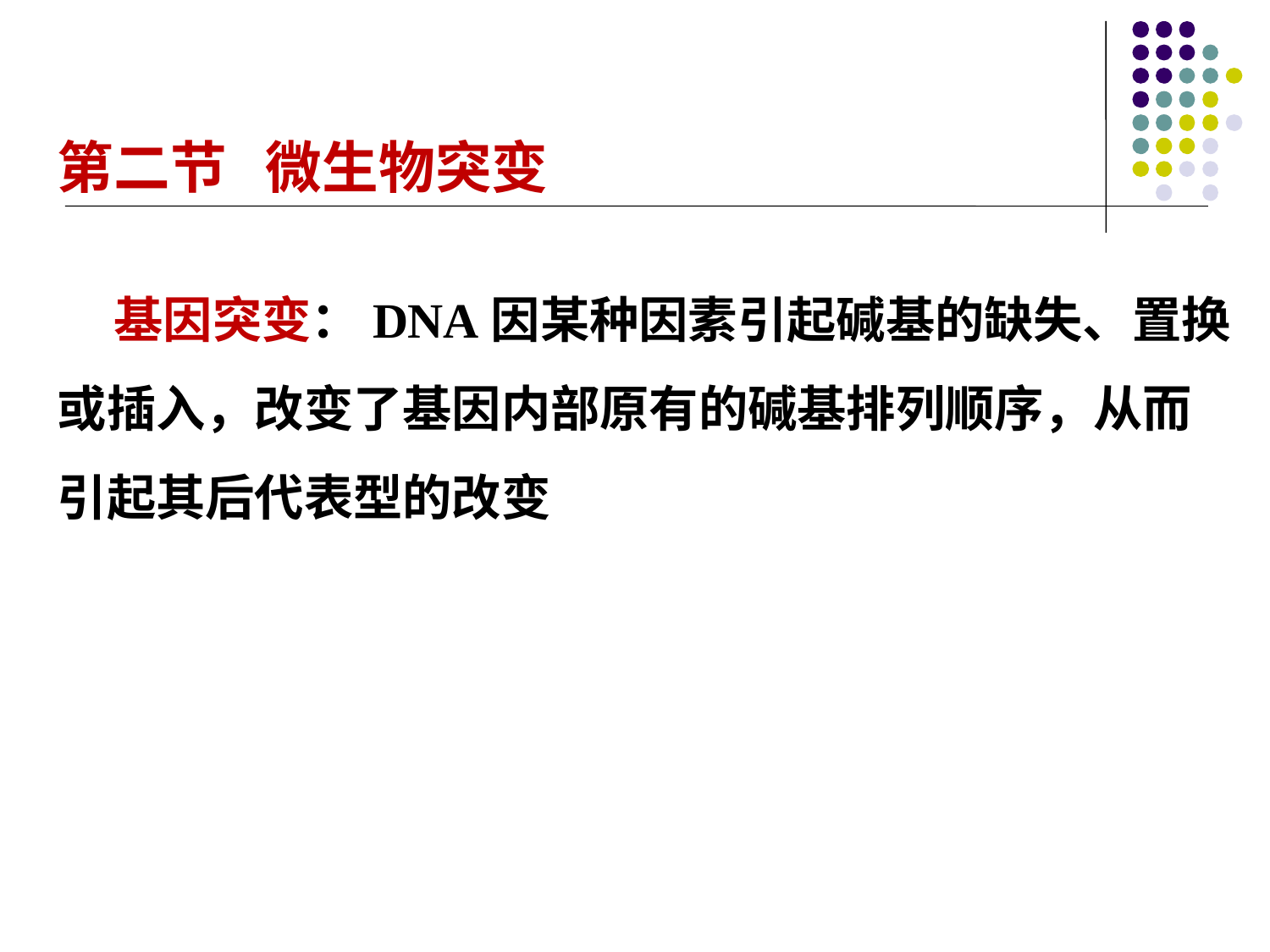

第二节   微生物突变

    基因突变：DNA因某种因素引起碱基的缺失、置换或插入，改变了基因内部原有的碱基排列顺序，从而引起其后代表型的改变